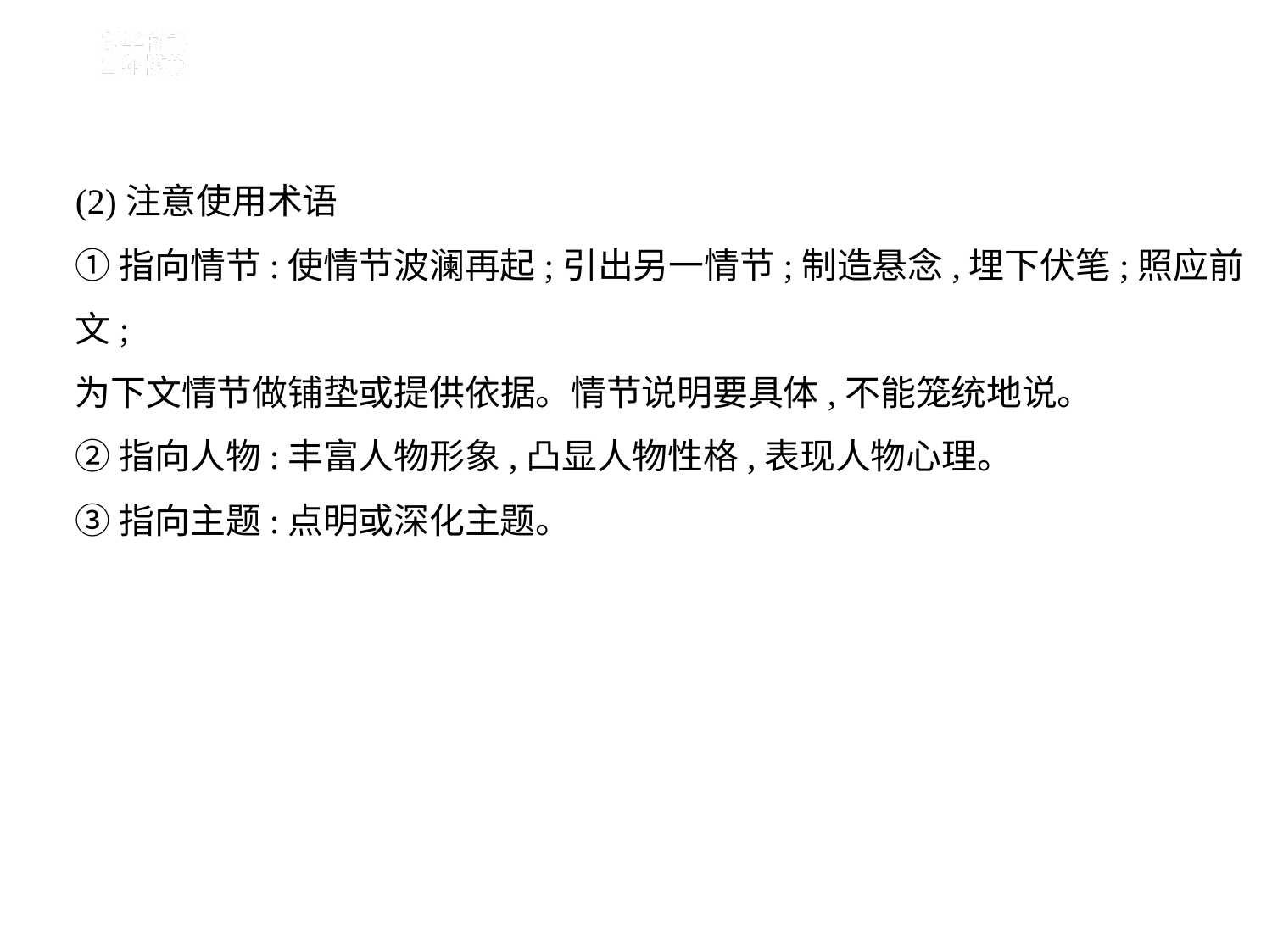

(2)注意使用术语
①指向情节:使情节波澜再起;引出另一情节;制造悬念,埋下伏笔;照应前文;
为下文情节做铺垫或提供依据。情节说明要具体,不能笼统地说。
②指向人物:丰富人物形象,凸显人物性格,表现人物心理。
③指向主题:点明或深化主题。